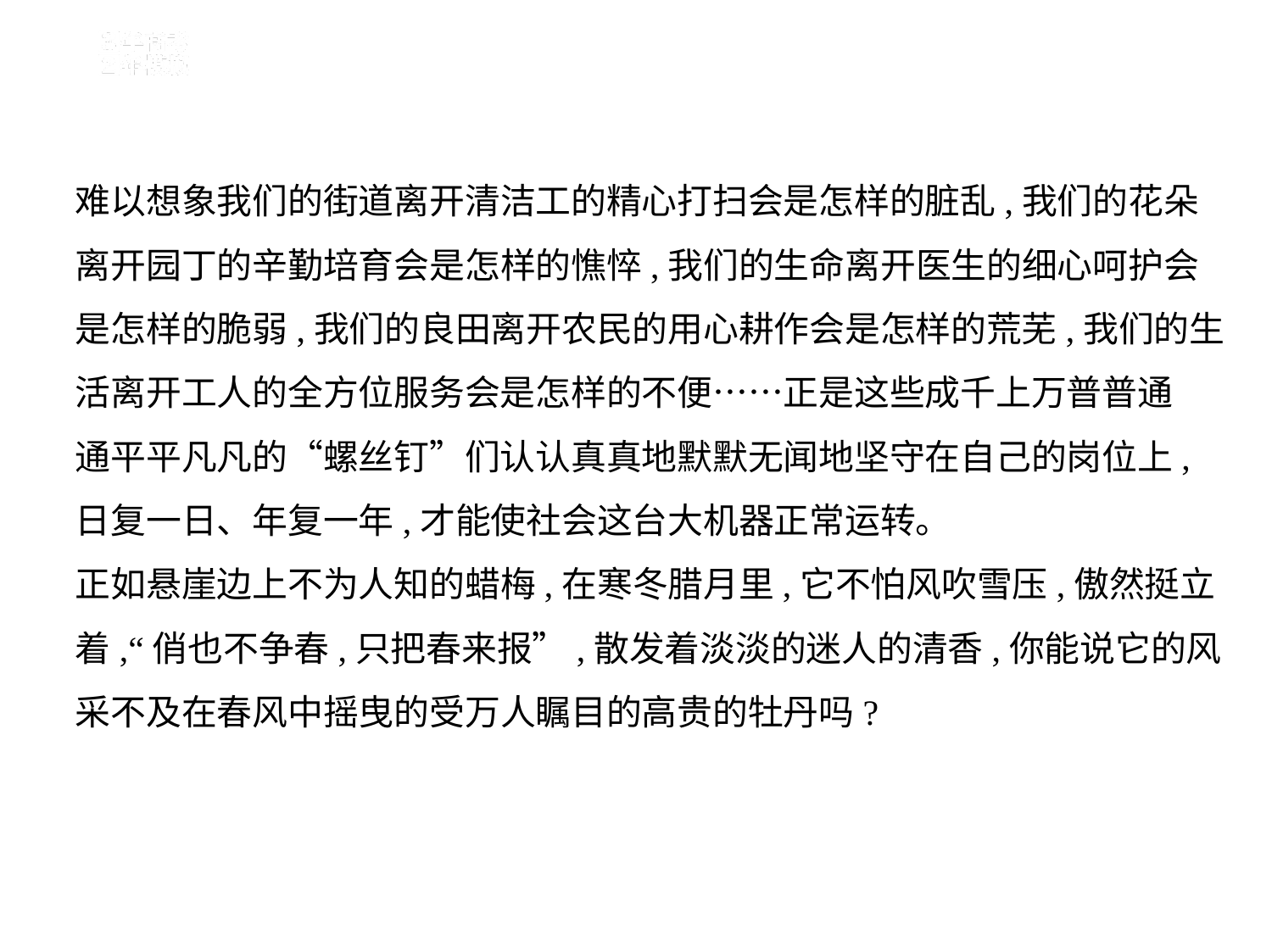

难以想象我们的街道离开清洁工的精心打扫会是怎样的脏乱,我们的花朵
离开园丁的辛勤培育会是怎样的憔悴,我们的生命离开医生的细心呵护会
是怎样的脆弱,我们的良田离开农民的用心耕作会是怎样的荒芜,我们的生
活离开工人的全方位服务会是怎样的不便……正是这些成千上万普普通
通平平凡凡的“螺丝钉”们认认真真地默默无闻地坚守在自己的岗位上,
日复一日、年复一年,才能使社会这台大机器正常运转。
正如悬崖边上不为人知的蜡梅,在寒冬腊月里,它不怕风吹雪压,傲然挺立
着,“俏也不争春,只把春来报”,散发着淡淡的迷人的清香,你能说它的风
采不及在春风中摇曳的受万人瞩目的高贵的牡丹吗?